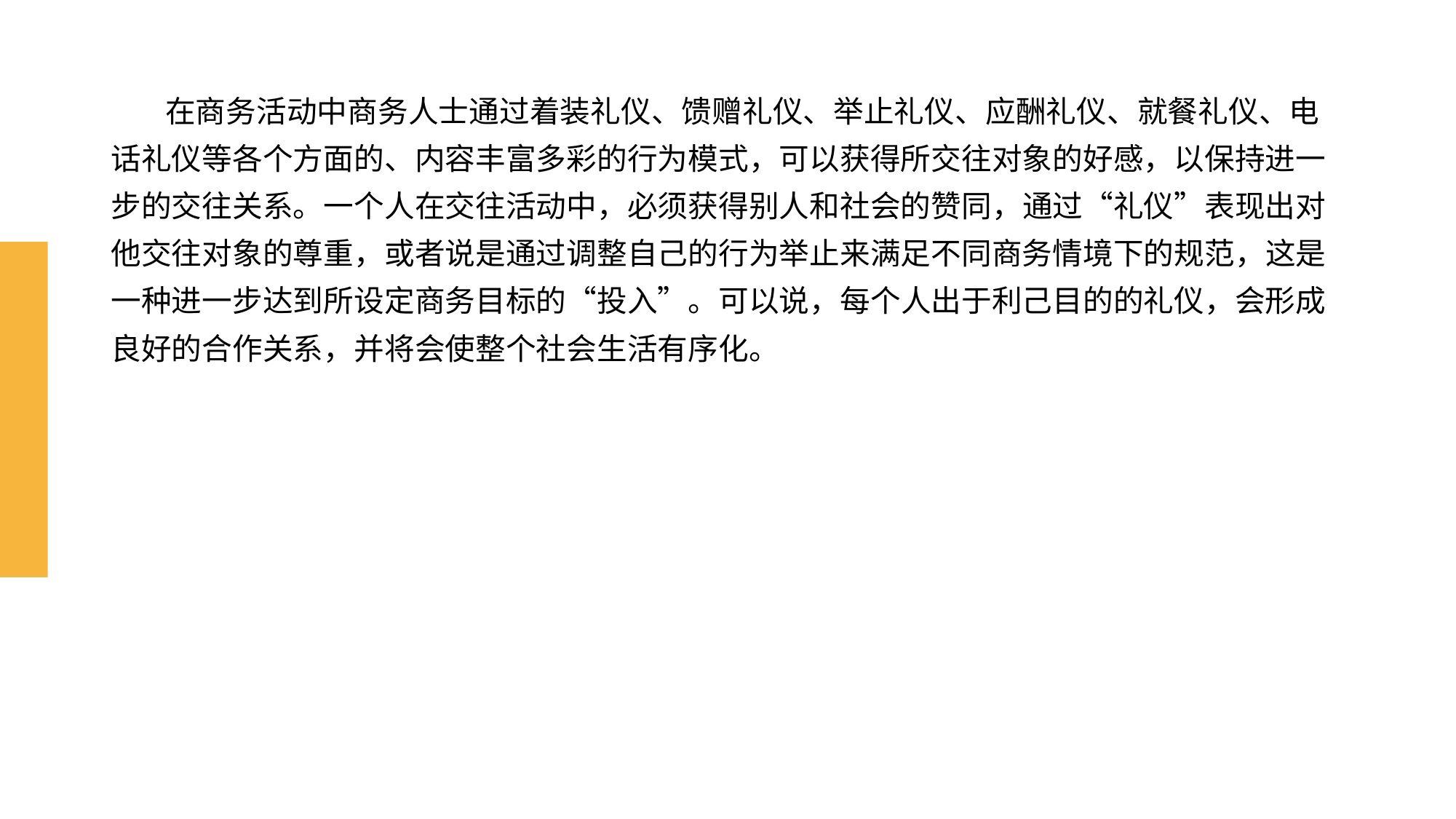

# 在商务活动中商务人士通过着装礼仪、馈赠礼仪、举止礼仪、应酬礼仪、就餐礼仪、电话礼仪等各个方面的、内容丰富多彩的行为模式，可以获得所交往对象的好感，以保持进一步的交往关系。一个人在交往活动中，必须获得别人和社会的赞同，通过“礼仪”表现出对他交往对象的尊重，或者说是通过调整自己的行为举止来满足不同商务情境下的规范，这是一种进一步达到所设定商务目标的“投入”。可以说，每个人出于利己目的的礼仪，会形成良好的合作关系，并将会使整个社会生活有序化。